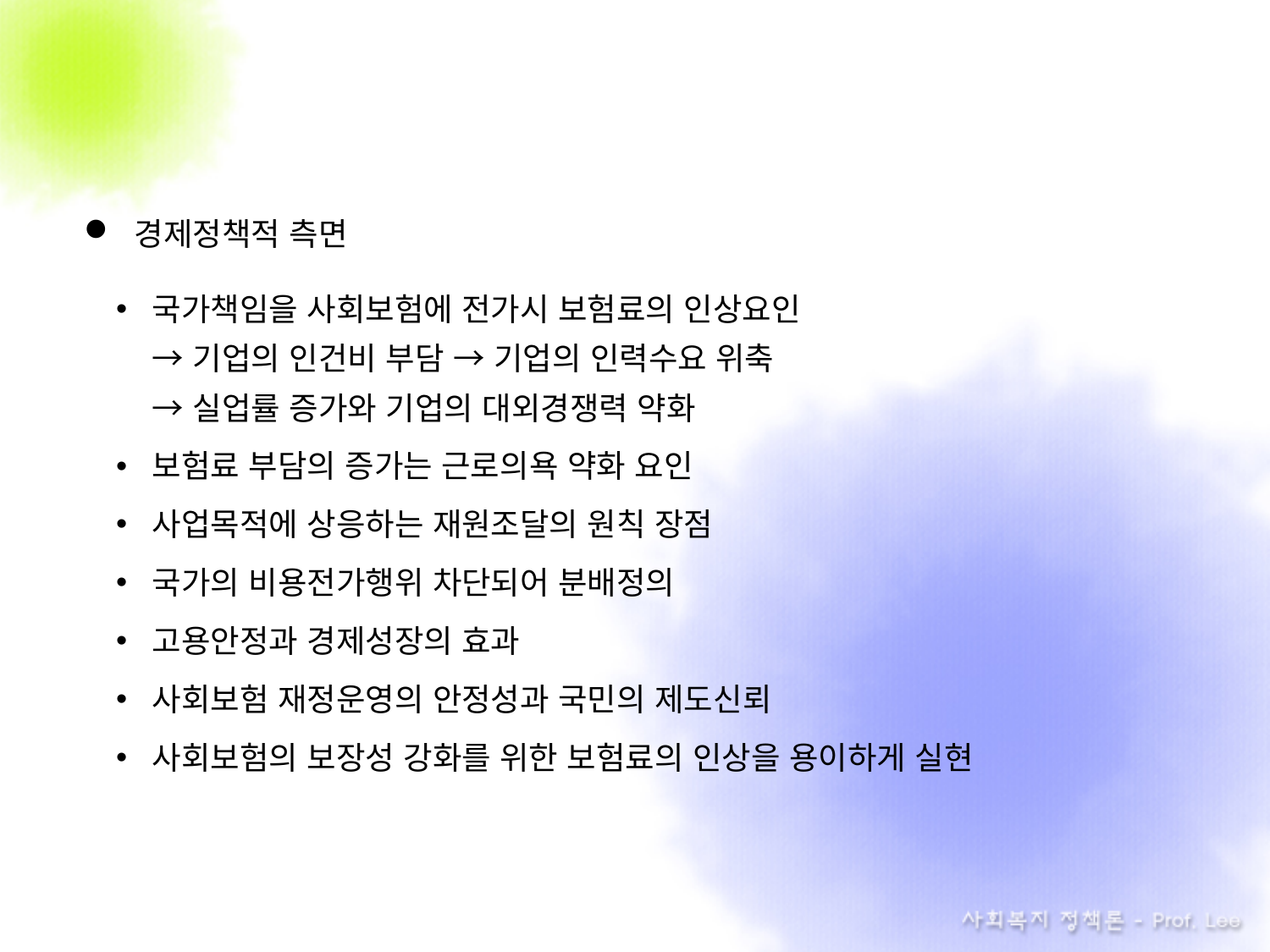

경제정책적 측면

국가책임을 사회보험에 전가시 보험료의 인상요인
→ 기업의 인건비 부담 → 기업의 인력수요 위축
→ 실업률 증가와 기업의 대외경쟁력 약화
보험료 부담의 증가는 근로의욕 약화 요인
사업목적에 상응하는 재원조달의 원칙 장점
국가의 비용전가행위 차단되어 분배정의
고용안정과 경제성장의 효과
사회보험 재정운영의 안정성과 국민의 제도신뢰
사회보험의 보장성 강화를 위한 보험료의 인상을 용이하게 실현